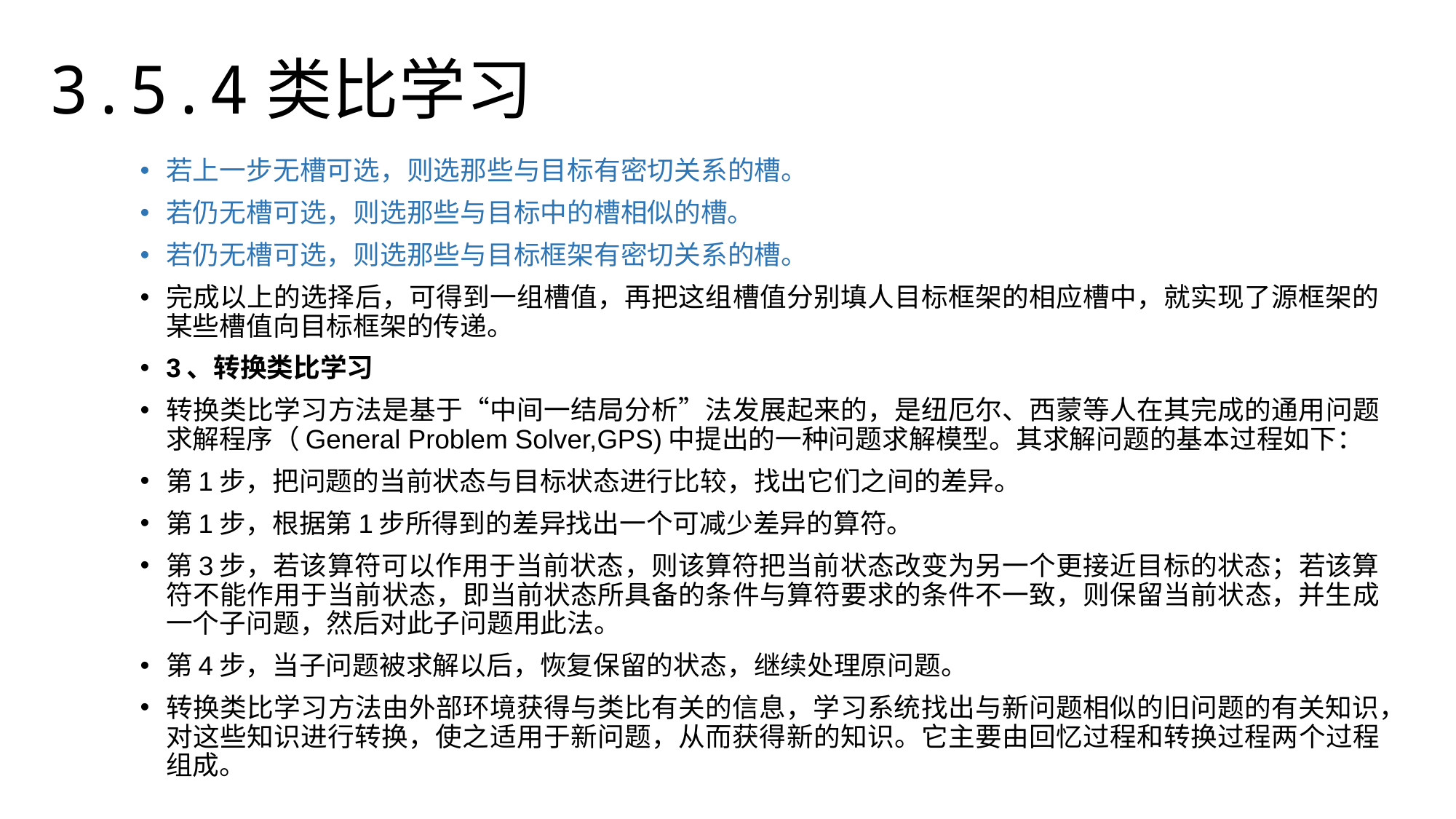

3.5.4类比学习
若上一步无槽可选，则选那些与目标有密切关系的槽。
若仍无槽可选，则选那些与目标中的槽相似的槽。
若仍无槽可选，则选那些与目标框架有密切关系的槽。
完成以上的选择后，可得到一组槽值，再把这组槽值分别填人目标框架的相应槽中，就实现了源框架的某些槽值向目标框架的传递。
3、转换类比学习
转换类比学习方法是基于“中间一结局分析”法发展起来的，是纽厄尔、西蒙等人在其完成的通用问题求解程序（General Problem Solver,GPS)中提出的一种问题求解模型。其求解问题的基本过程如下：
第1步，把问题的当前状态与目标状态进行比较，找出它们之间的差异。
第1步，根据第1步所得到的差异找出一个可减少差异的算符。
第3步，若该算符可以作用于当前状态，则该算符把当前状态改变为另一个更接近目标的状态；若该算符不能作用于当前状态，即当前状态所具备的条件与算符要求的条件不一致，则保留当前状态，并生成一个子问题，然后对此子问题用此法。
第4步，当子问题被求解以后，恢复保留的状态，继续处理原问题。
转换类比学习方法由外部环境获得与类比有关的信息，学习系统找出与新问题相似的旧问题的有关知识，对这些知识进行转换，使之适用于新问题，从而获得新的知识。它主要由回忆过程和转换过程两个过程组成。